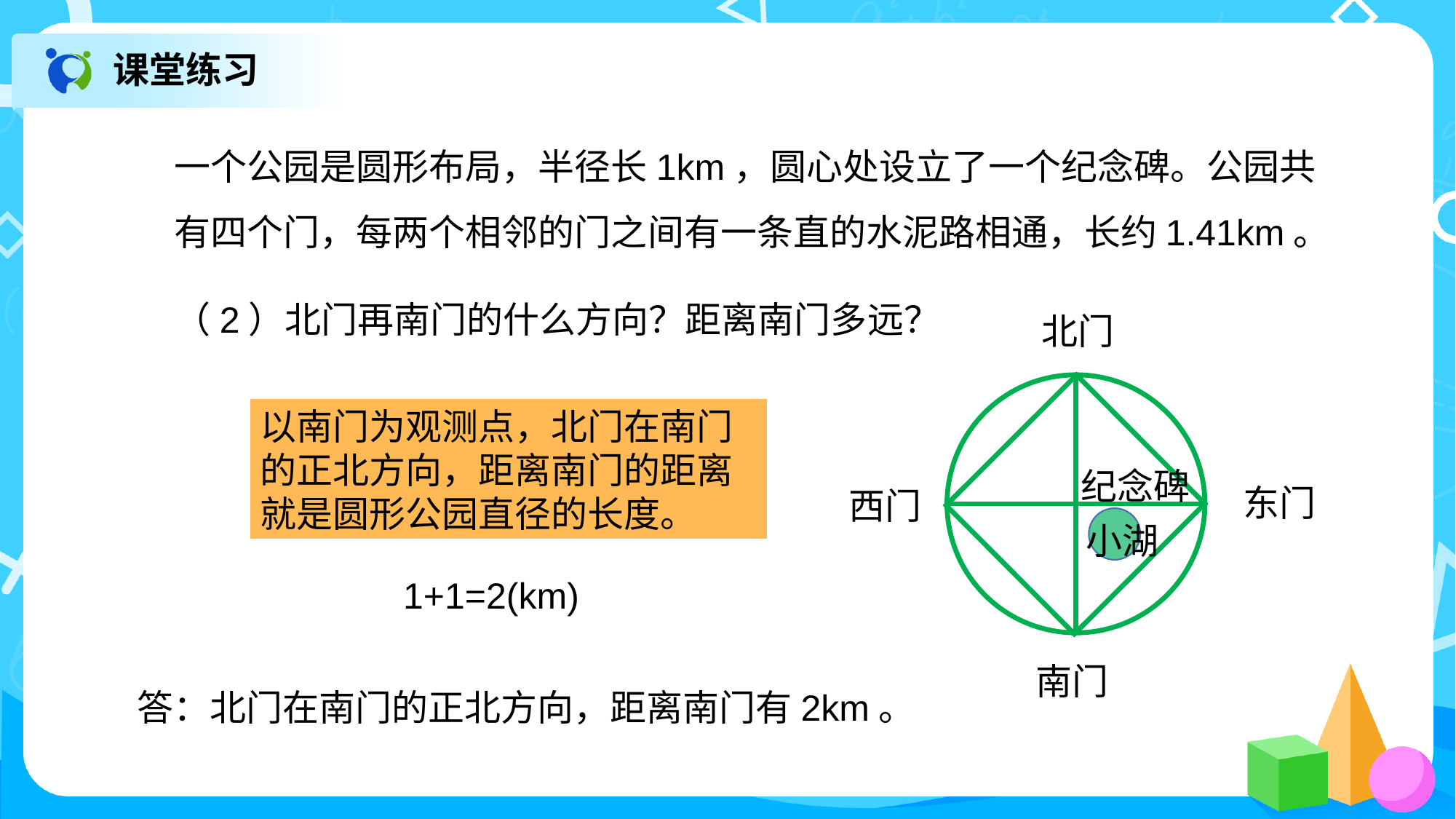

课堂练习
一个公园是圆形布局，半径长1km，圆心处设立了一个纪念碑。公园共有四个门，每两个相邻的门之间有一条直的水泥路相通，长约1.41km。
（2）北门再南门的什么方向？距离南门多远？
北门

以南门为观测点，北门在南门的正北方向，距离南门的距离就是圆形公园直径的长度。

纪念碑
东门
西门

小湖
1+1=2(km)
南门
答：北门在南门的正北方向，距离南门有2km。